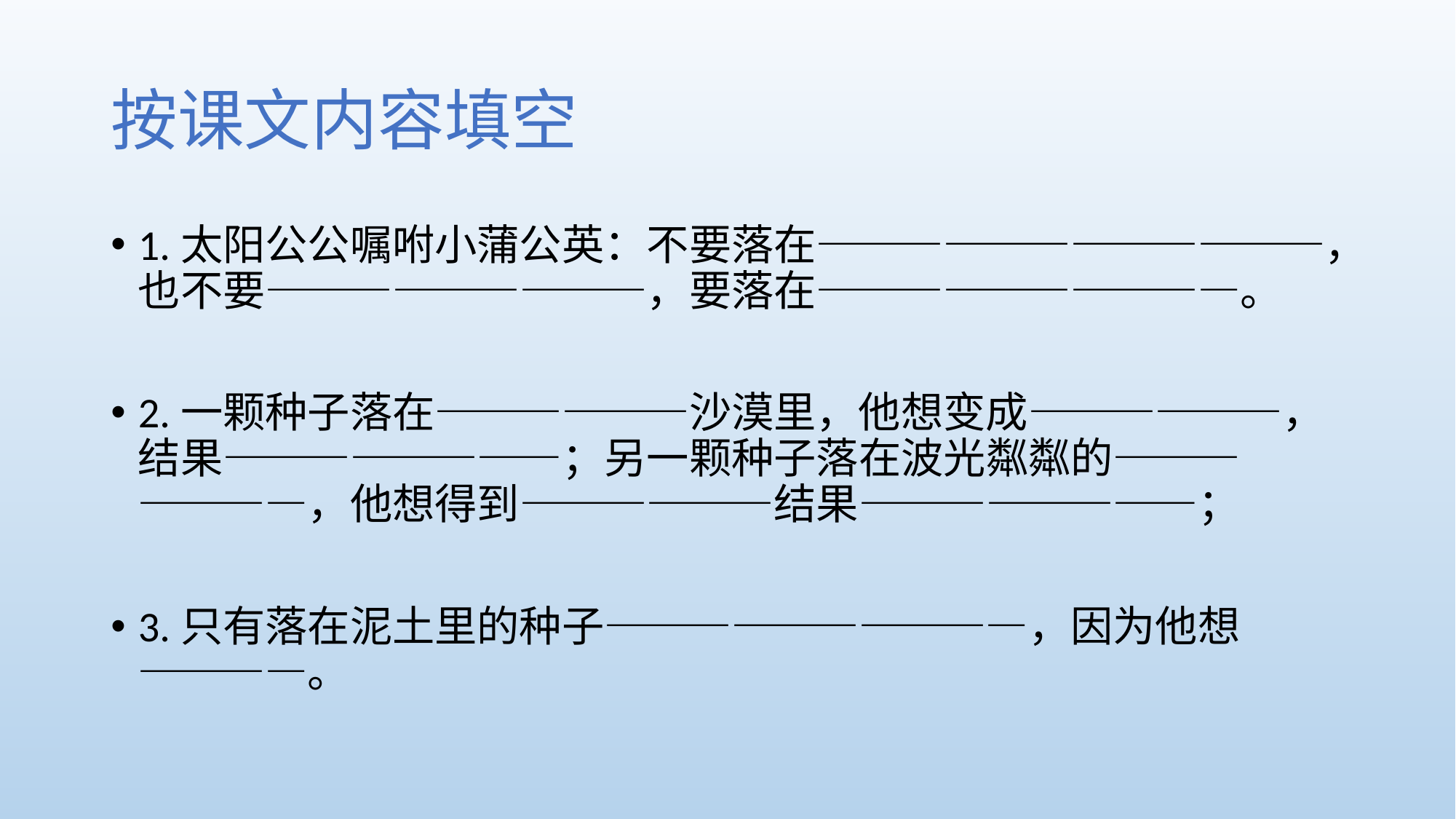

# 按课文内容填空
1.太阳公公嘱咐小蒲公英：不要落在————————————，也不要—————————，要落在——————————。

2.一颗种子落在——————沙漠里，他想变成——————，结果————————；另一颗种子落在波光粼粼的———————，他想得到——————结果————————；

3.只有落在泥土里的种子——————————，因为他想————。